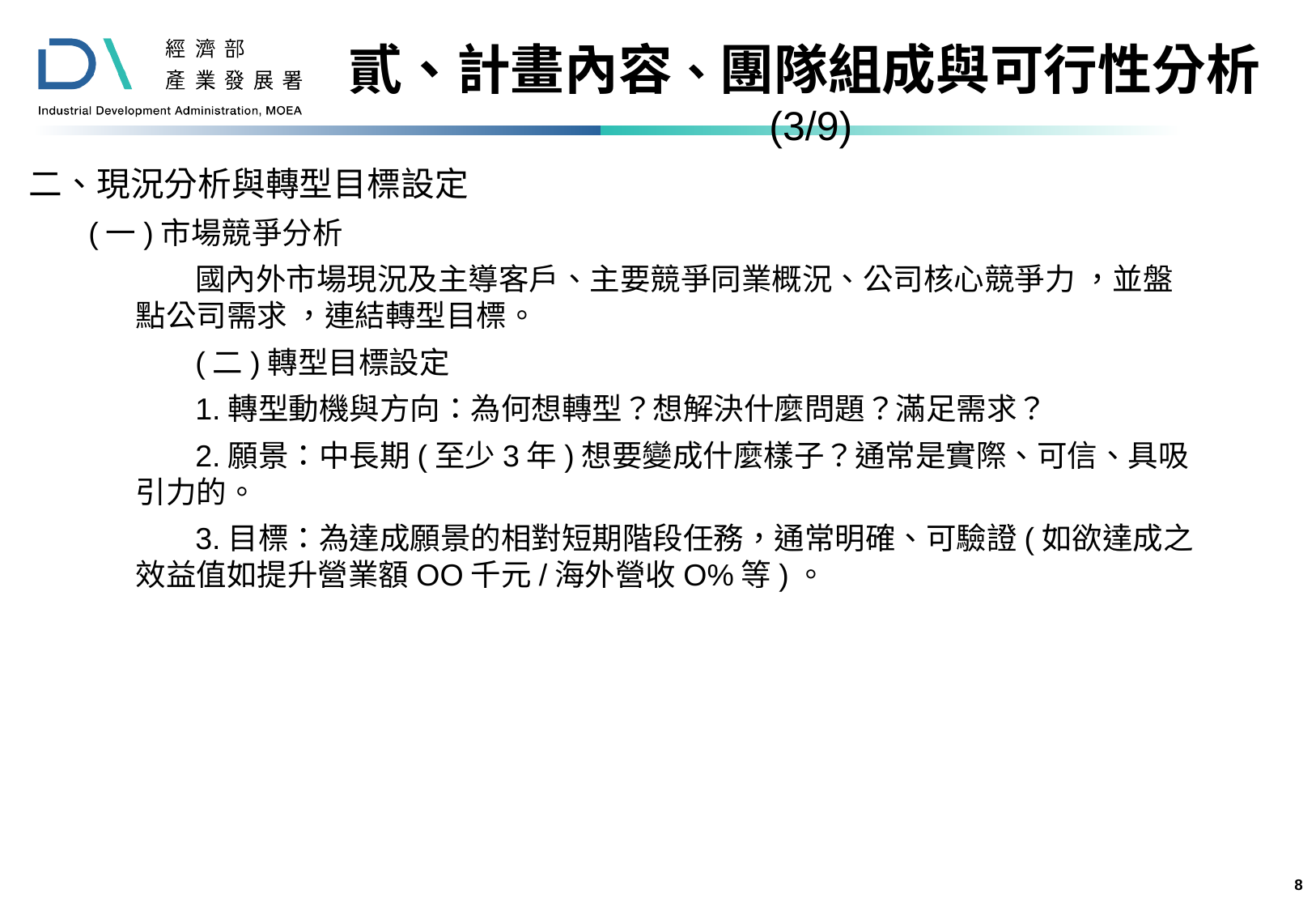

貳、計畫內容、團隊組成與可行性分析(3/9)
二、現況分析與轉型目標設定
(一)市場競爭分析
國內外市場現況及主導客戶、主要競爭同業概況、公司核心競爭力 ，並盤點公司需求 ，連結轉型目標。
(二)轉型目標設定
1.轉型動機與方向：為何想轉型？想解決什麼問題？滿足需求？
2.願景：中長期(至少3年)想要變成什麼樣子？通常是實際、可信、具吸引力的。
3.目標：為達成願景的相對短期階段任務，通常明確、可驗證(如欲達成之效益值如提升營業額OO千元/海外營收O%等)。

8